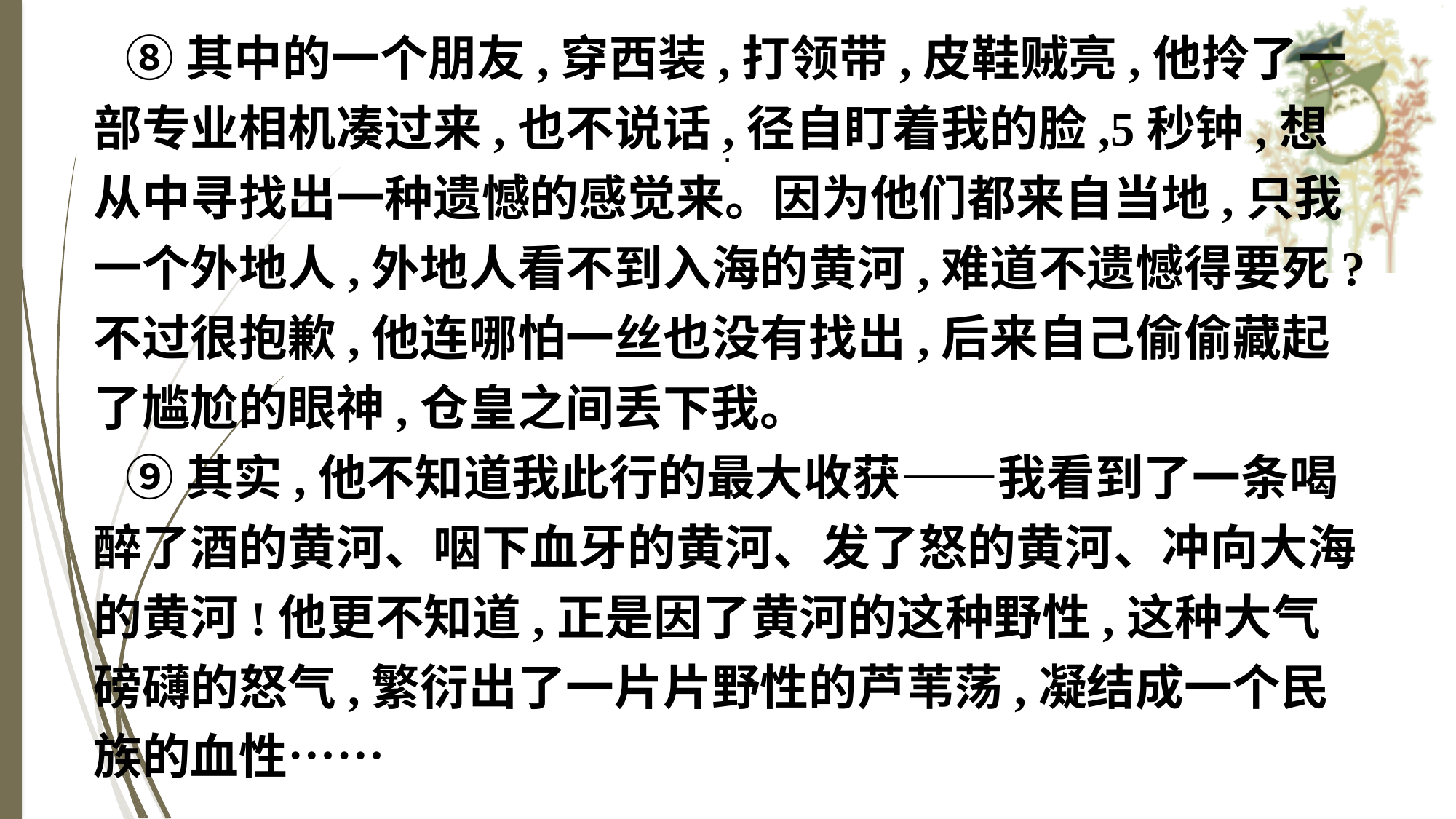

⑧其中的一个朋友,穿西装,打领带,皮鞋贼亮,他拎了一部专业相机凑过来,也不说话,径自盯着我的脸,5秒钟,想从中寻找出一种遗憾的感觉来。因为他们都来自当地,只我一个外地人,外地人看不到入海的黄河,难道不遗憾得要死?不过很抱歉,他连哪怕一丝也没有找出,后来自己偷偷藏起了尴尬的眼神,仓皇之间丢下我。
⑨其实,他不知道我此行的最大收获——我看到了一条喝醉了酒的黄河、咽下血牙的黄河、发了怒的黄河、冲向大海的黄河!他更不知道,正是因了黄河的这种野性,这种大气磅礴的怒气,繁衍出了一片片野性的芦苇荡,凝结成一个民族的血性……
·